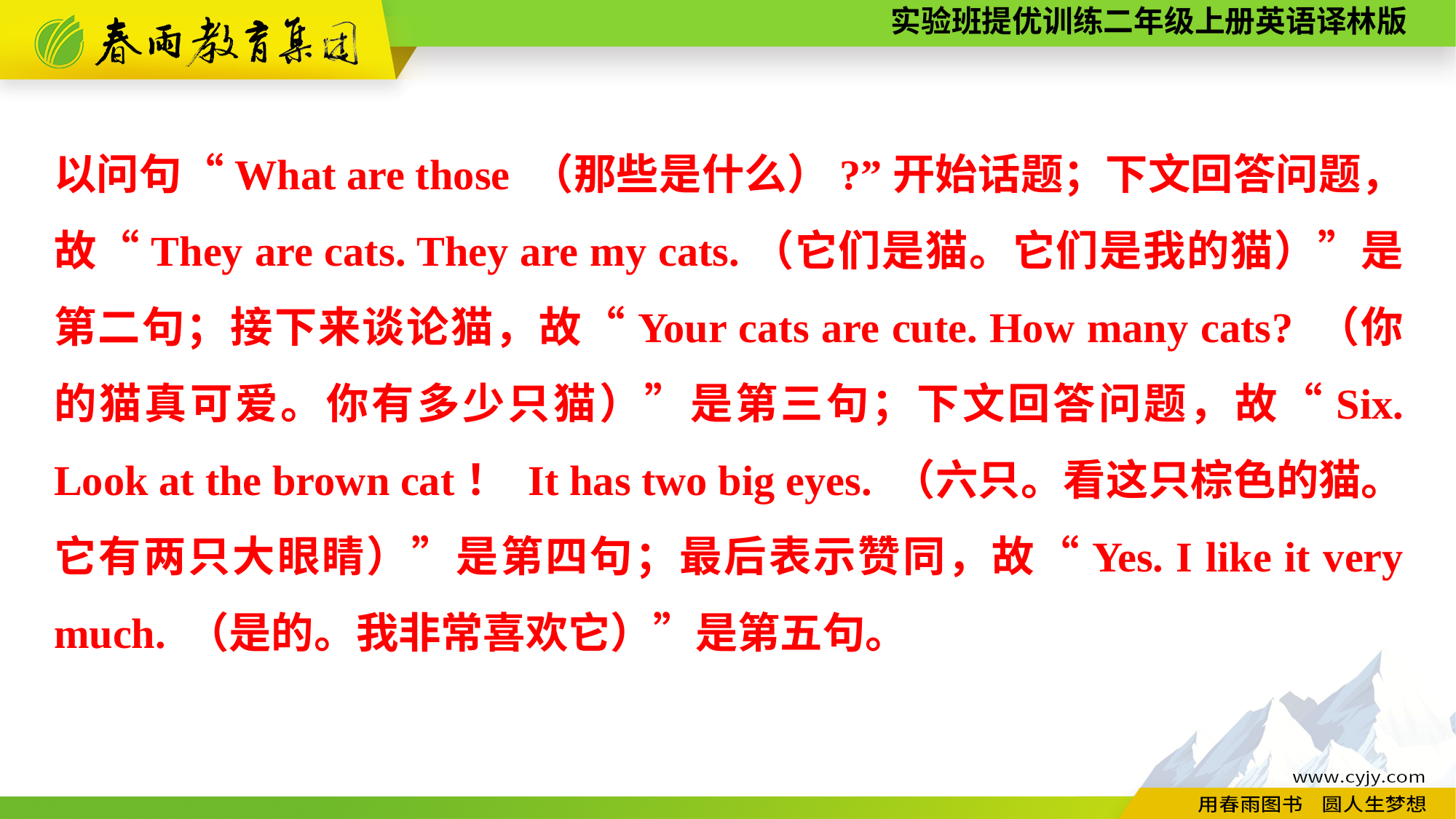

以问句“What are those （那些是什么）?”开始话题；下文回答问题，故“They are cats. They are my cats.（它们是猫。它们是我的猫）”是第二句；接下来谈论猫，故“Your cats are cute. How many cats? （你的猫真可爱。你有多少只猫）”是第三句；下文回答问题，故“Six. Look at the brown cat！ It has two big eyes. （六只。看这只棕色的猫。它有两只大眼睛）”是第四句；最后表示赞同，故“Yes. I like it very much. （是的。我非常喜欢它）”是第五句。